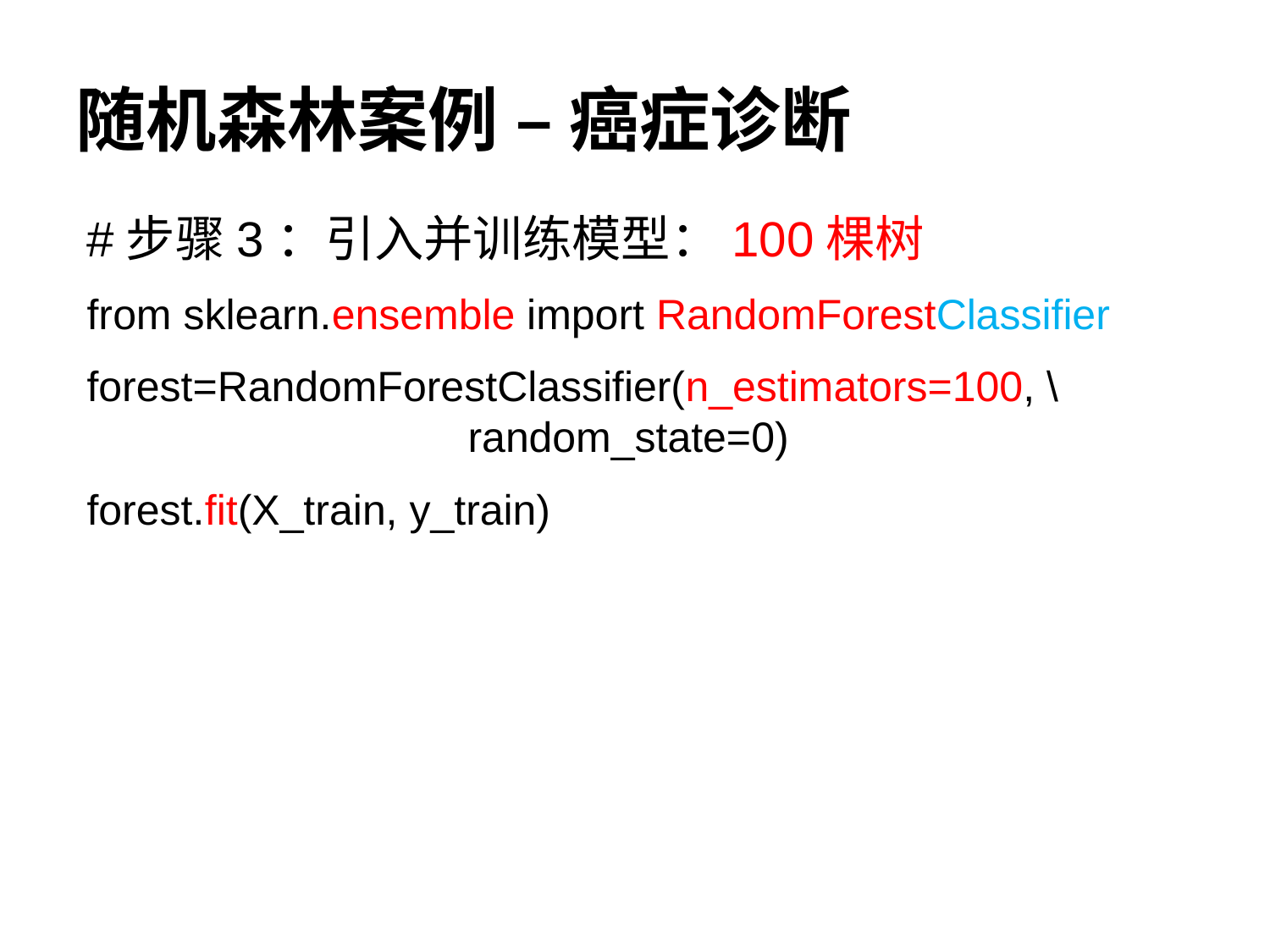

# 随机森林案例 – 癌症诊断
#步骤3：引入并训练模型：100棵树
from sklearn.ensemble import RandomForestClassifier
forest=RandomForestClassifier(n_estimators=100, \ 				random_state=0)
forest.fit(X_train, y_train)